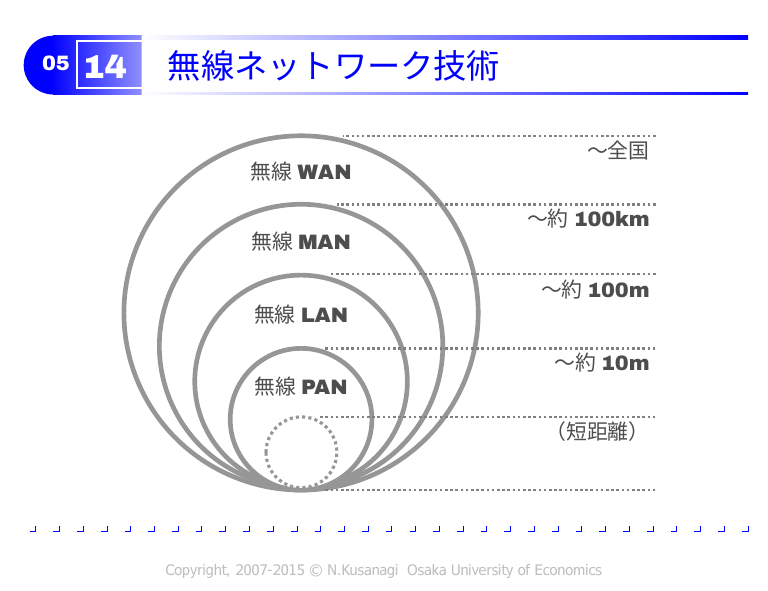

# 14   無線ネットワーク技術

～全国
無線WAN

～約100km
無線MAN

～約100m
無線LAN

～約10m
無線PAN

（短距離）